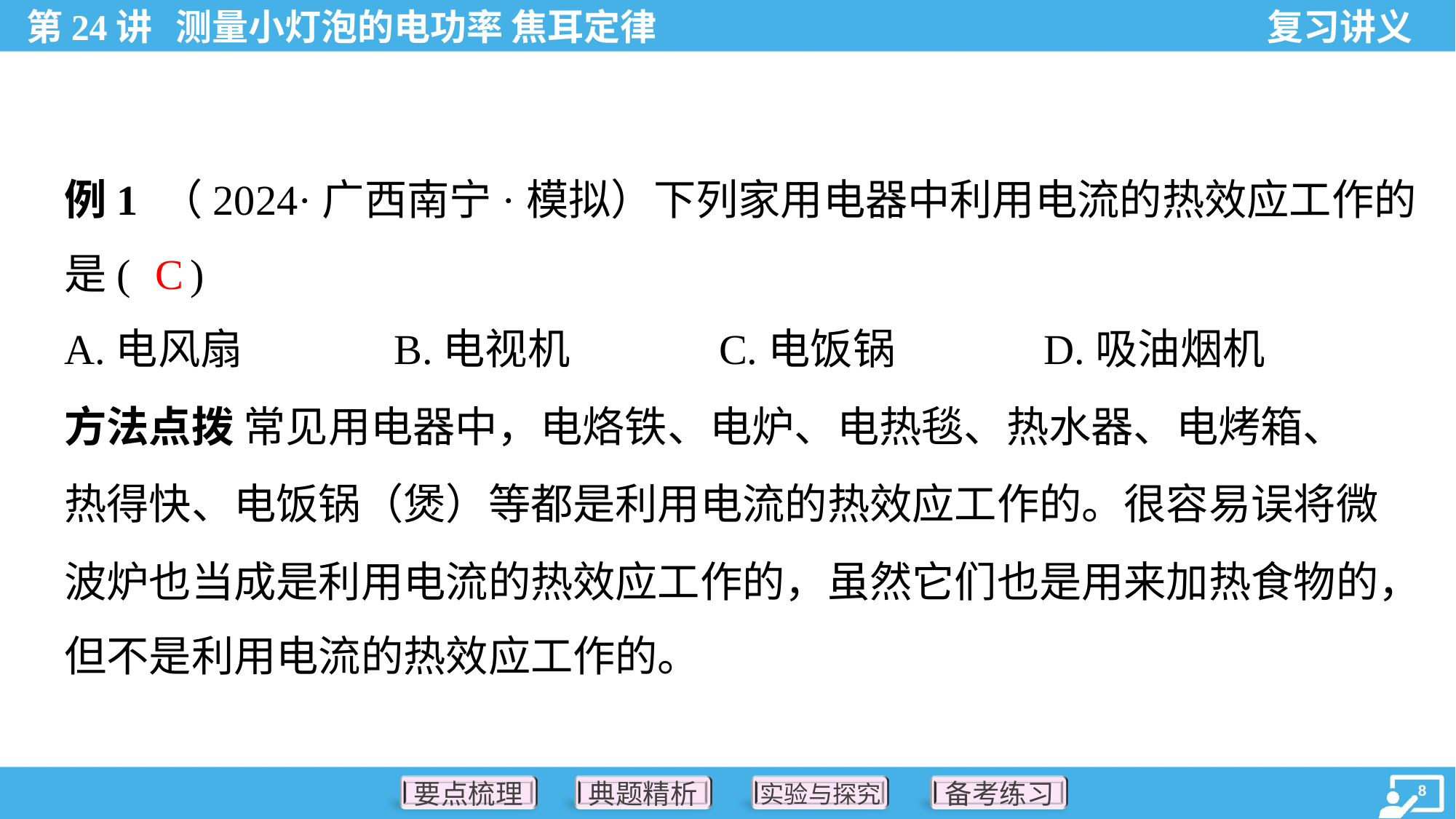

例1 （2024·广西南宁·模拟）下列家用电器中利用电流的热效应工作的
是(     )
C
A.电风扇	B.电视机	C.电饭锅	D.吸油烟机
方法点拨 常见用电器中，电烙铁、电炉、电热毯、热水器、电烤箱、
热得快、电饭锅（煲）等都是利用电流的热效应工作的。很容易误将微
波炉也当成是利用电流的热效应工作的，虽然它们也是用来加热食物的，
但不是利用电流的热效应工作的。